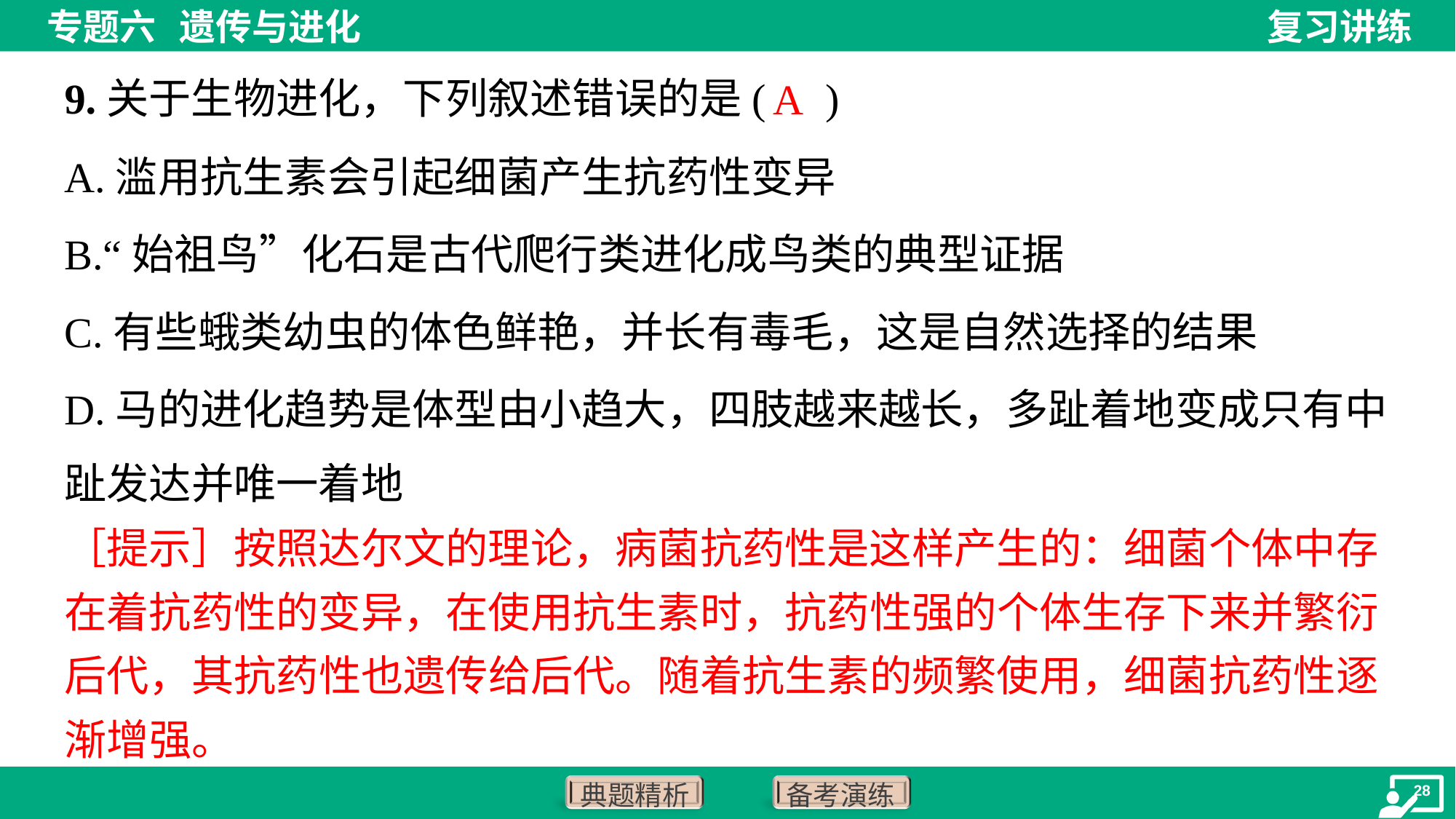

9.关于生物进化，下列叙述错误的是(     )
A
A.滥用抗生素会引起细菌产生抗药性变异
B.“始祖鸟”化石是古代爬行类进化成鸟类的典型证据
C.有些蛾类幼虫的体色鲜艳，并长有毒毛，这是自然选择的结果
D.马的进化趋势是体型由小趋大，四肢越来越长，多趾着地变成只有中
趾发达并唯一着地
［提示］按照达尔文的理论，病菌抗药性是这样产生的：细菌个体中存
在着抗药性的变异，在使用抗生素时，抗药性强的个体生存下来并繁衍
后代，其抗药性也遗传给后代。随着抗生素的频繁使用，细菌抗药性逐
渐增强。